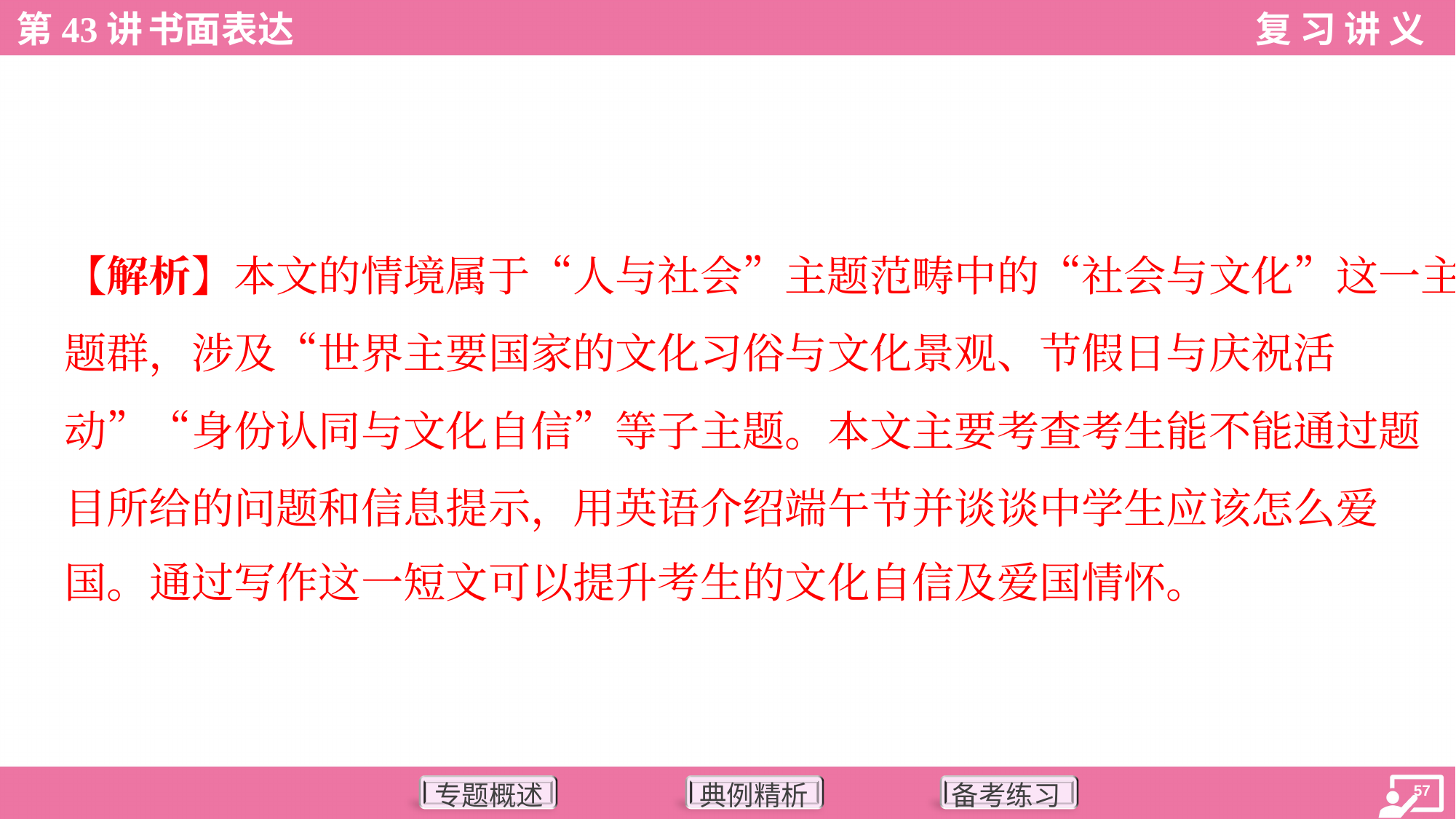

【解析】本文的情境属于“人与社会”主题范畴中的“社会与文化”这一主
题群，涉及“世界主要国家的文化习俗与文化景观、节假日与庆祝活
动”“身份认同与文化自信”等子主题。本文主要考查考生能不能通过题
目所给的问题和信息提示，用英语介绍端午节并谈谈中学生应该怎么爱
国。通过写作这一短文可以提升考生的文化自信及爱国情怀。